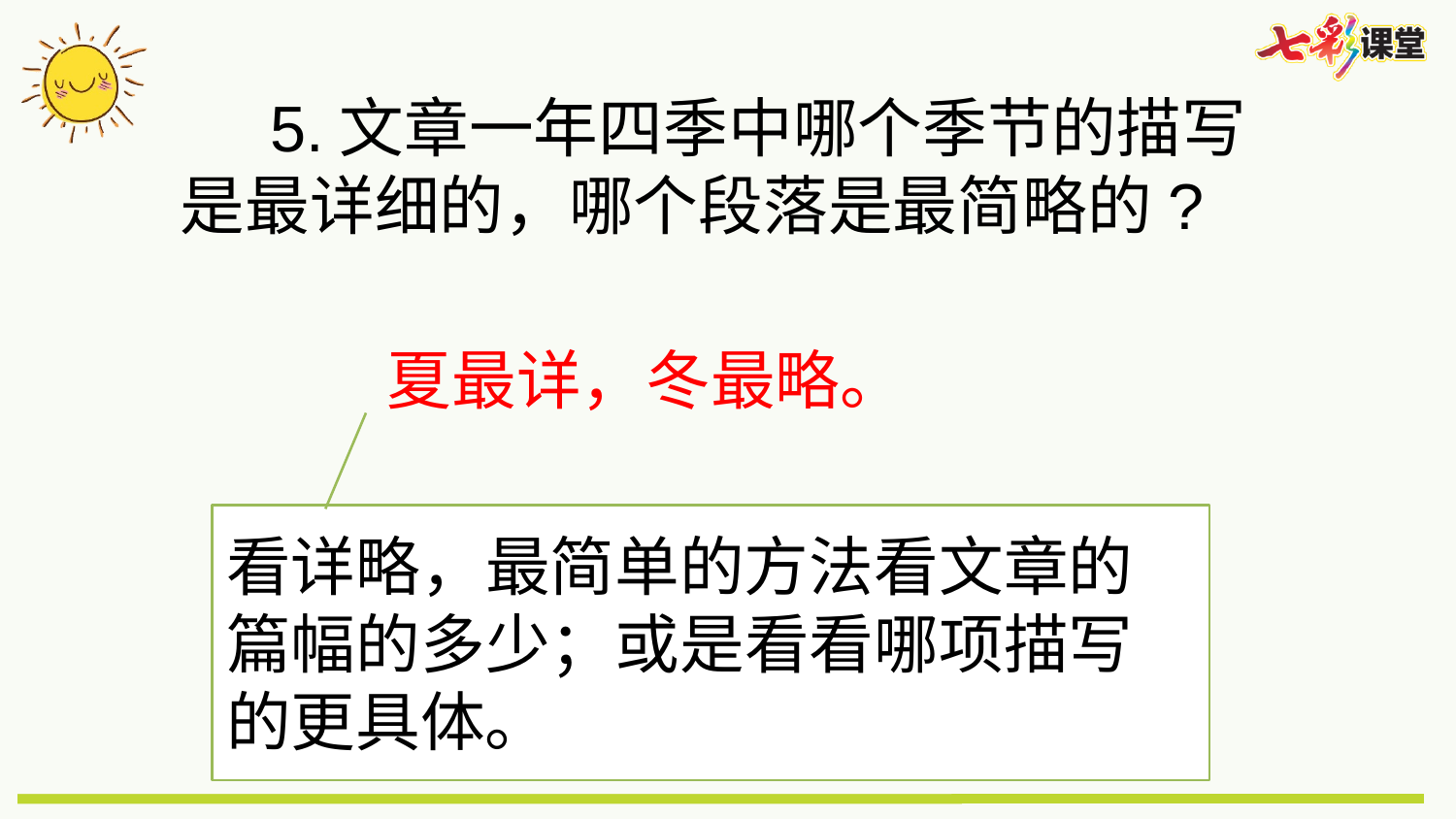

5.文章一年四季中哪个季节的描写是最详细的，哪个段落是最简略的?
夏最详，冬最略。
看详略，最简单的方法看文章的篇幅的多少；或是看看哪项描写的更具体。